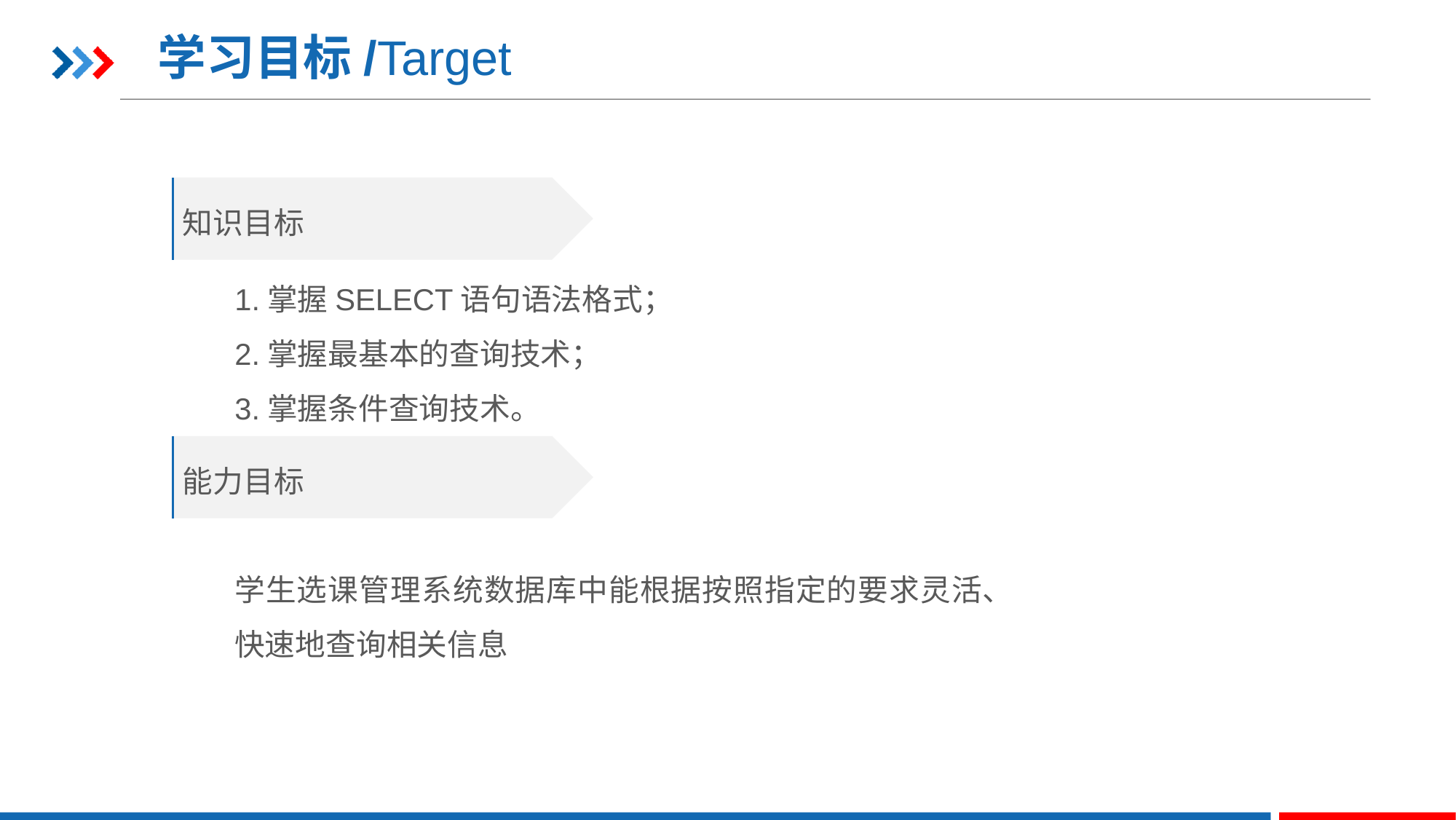

学习目标/Target
知识目标

1.掌握SELECT语句语法格式；
2.掌握最基本的查询技术；
3.掌握条件查询技术。
能力目标

学生选课管理系统数据库中能根据按照指定的要求灵活、快速地查询相关信息